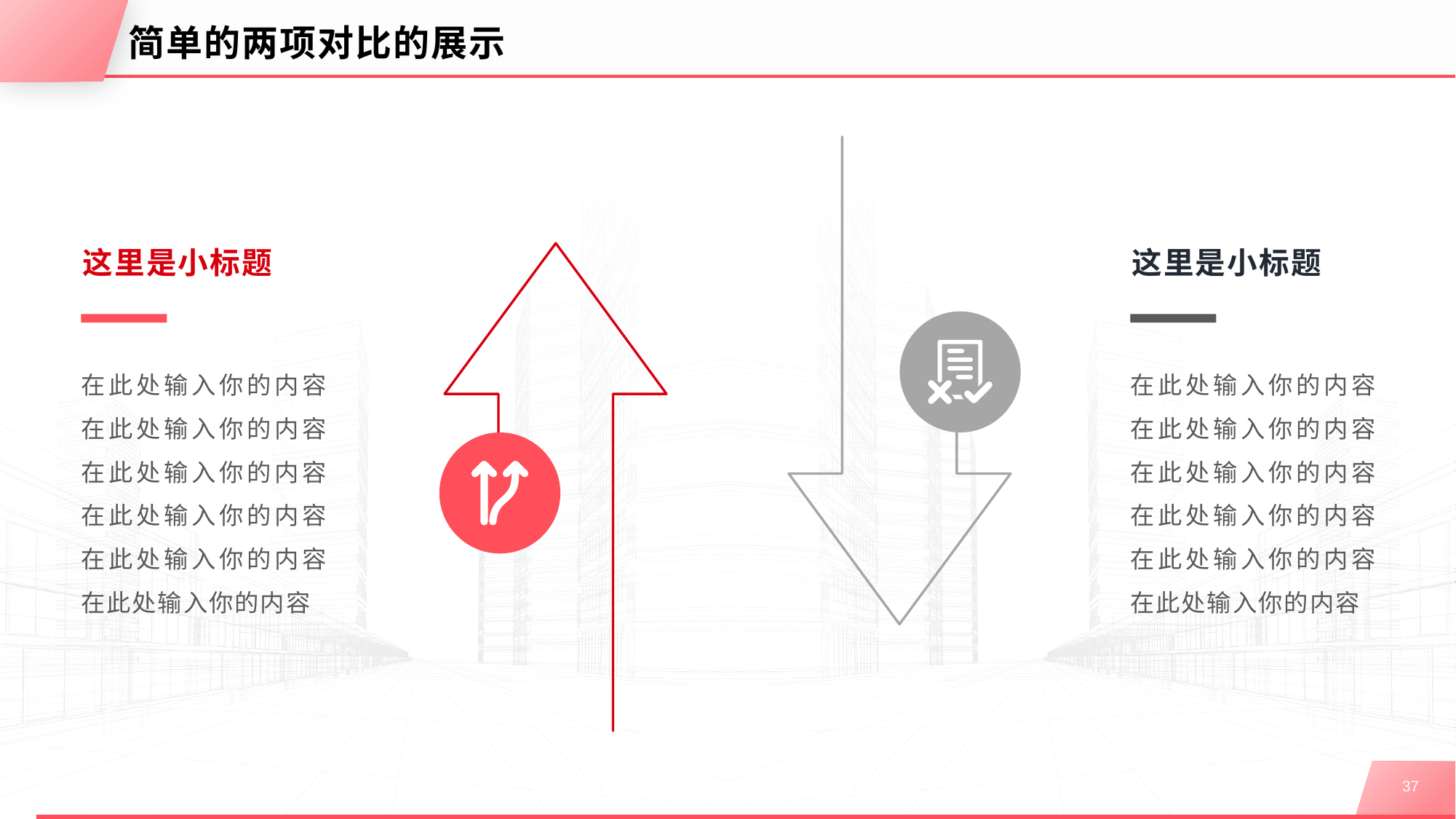

# 简单的两项对比的展示

这里是小标题

在此处输入你的内容在此处输入你的内容在此处输入你的内容在此处输入你的内容在此处输入你的内容在此处输入你的内容
这里是小标题

在此处输入你的内容在此处输入你的内容在此处输入你的内容在此处输入你的内容在此处输入你的内容在此处输入你的内容

37